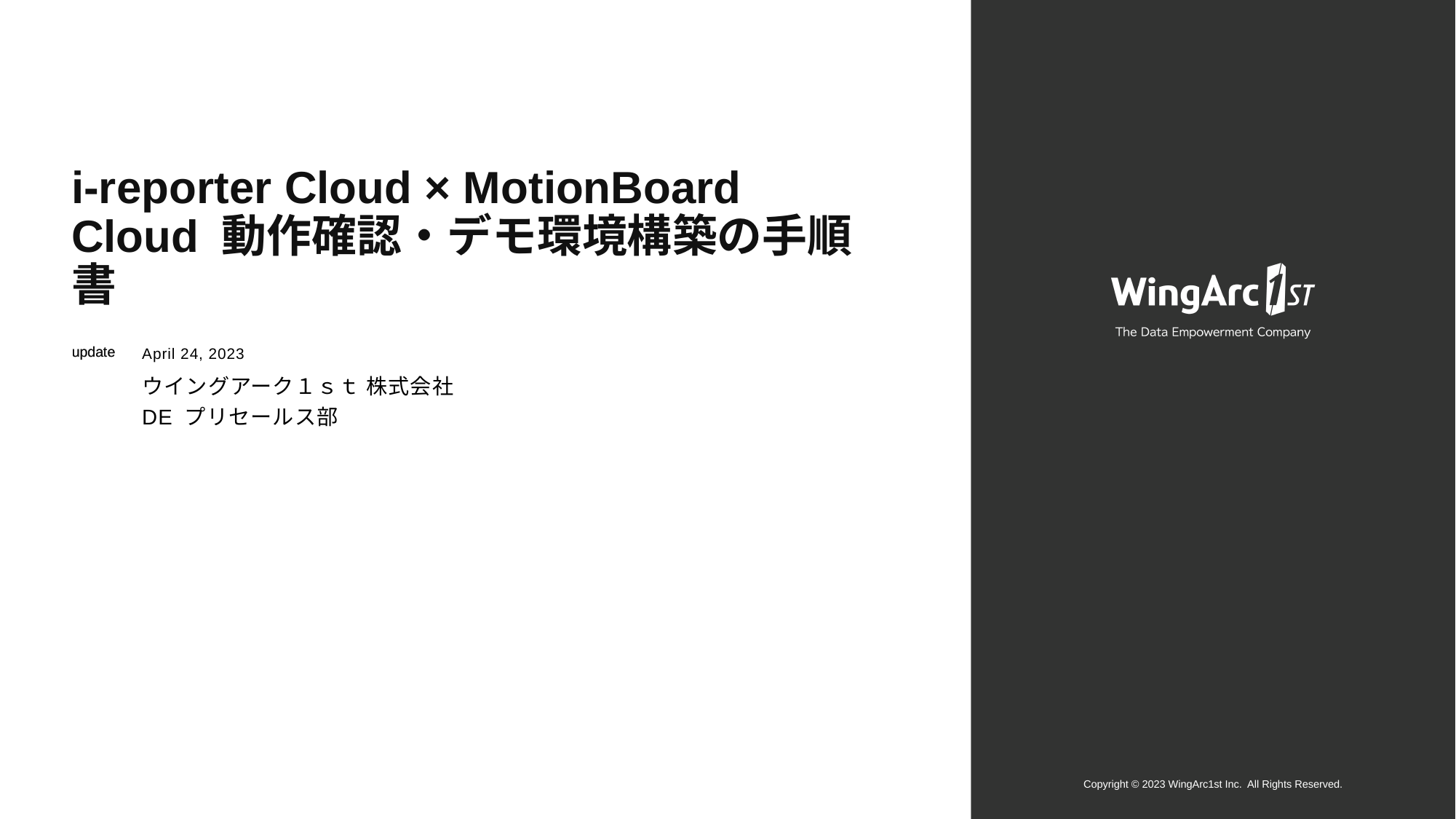

# i-reporter Cloud × MotionBoard Cloud 動作確認・デモ環境構築の手順書
April 24, 2023
ウイングアーク１ｓｔ 株式会社
DE プリセールス部